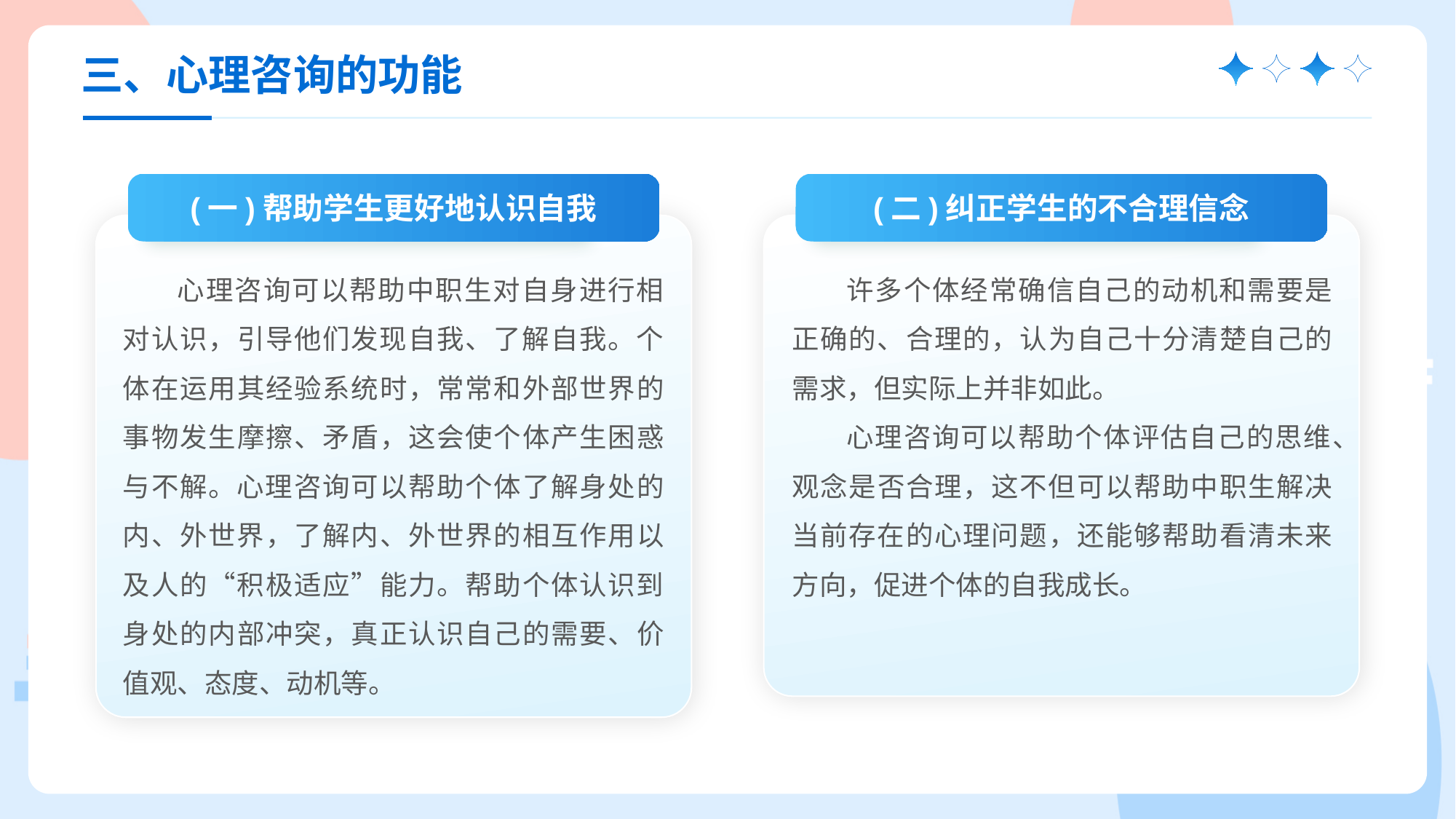

三、心理咨询的功能

(一)帮助学生更好地认识自我

心理咨询可以帮助中职生对自身进行相对认识，引导他们发现自我、了解自我。个体在运用其经验系统时，常常和外部世界的事物发生摩擦、矛盾，这会使个体产生困惑与不解。心理咨询可以帮助个体了解身处的内、外世界，了解内、外世界的相互作用以及人的“积极适应”能力。帮助个体认识到身处的内部冲突，真正认识自己的需要、价值观、态度、动机等。

(二)纠正学生的不合理信念

许多个体经常确信自己的动机和需要是正确的、合理的，认为自己十分清楚自己的需求，但实际上并非如此。
心理咨询可以帮助个体评估自己的思维、观念是否合理，这不但可以帮助中职生解决当前存在的心理问题，还能够帮助看清未来方向，促进个体的自我成长。